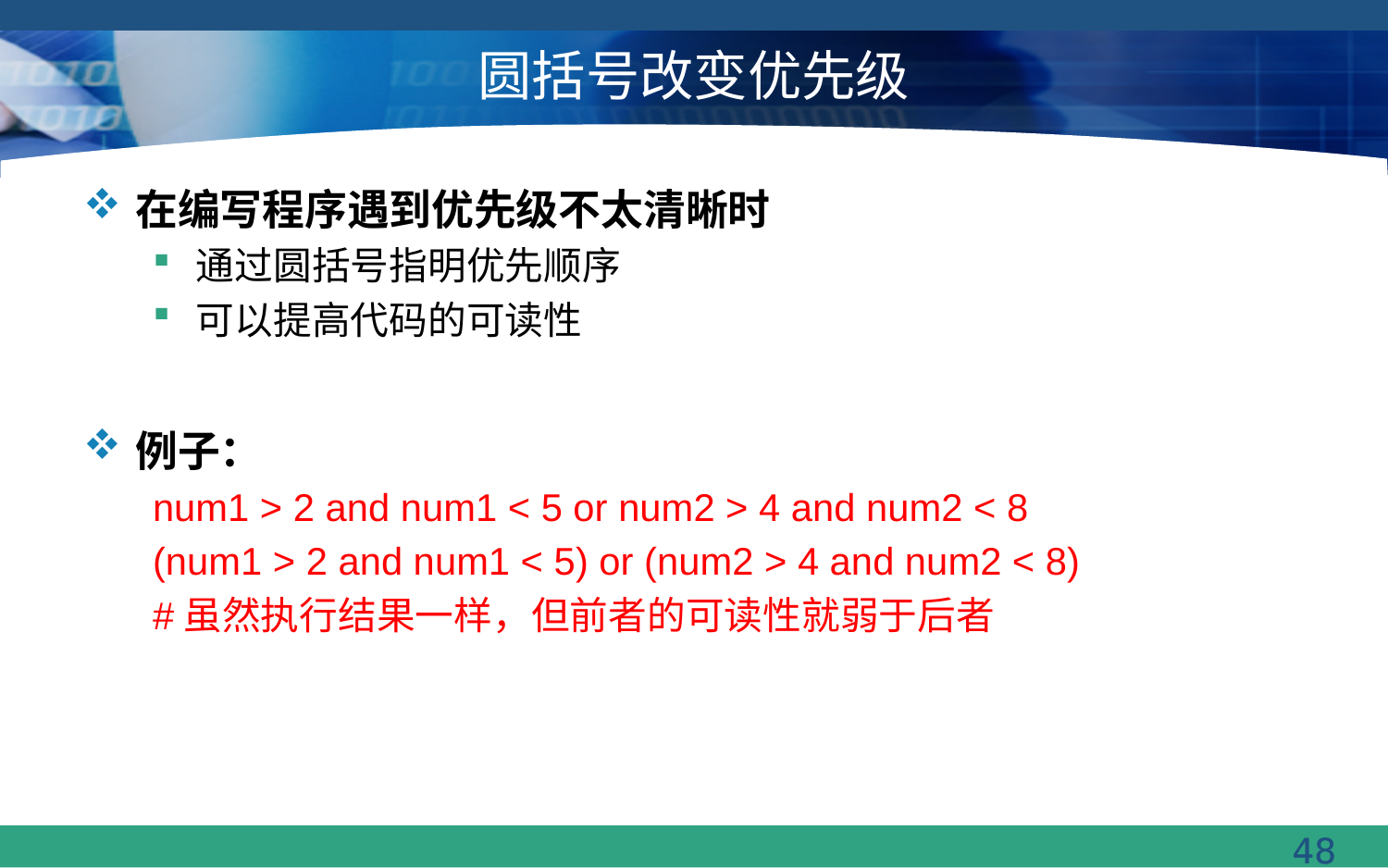

# 圆括号改变优先级
在编写程序遇到优先级不太清晰时
通过圆括号指明优先顺序
可以提高代码的可读性

例子：
num1 > 2 and num1 < 5 or num2 > 4 and num2 < 8
(num1 > 2 and num1 < 5) or (num2 > 4 and num2 < 8)
#虽然执行结果一样，但前者的可读性就弱于后者